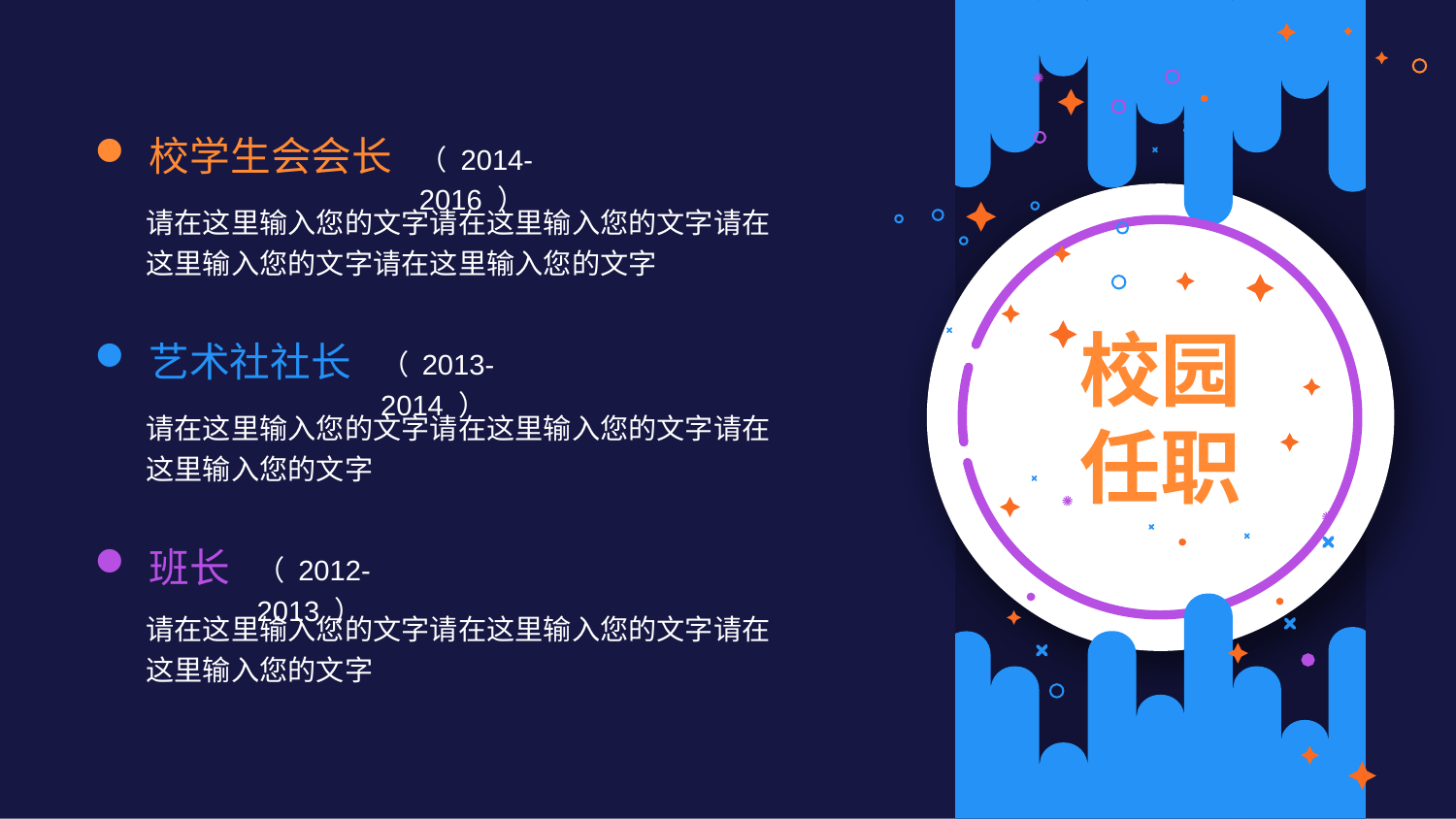

校学生会会长
（ 2014-2016 ）
请在这里输入您的文字请在这里输入您的文字请在这里输入您的文字请在这里输入您的文字
艺术社社长
（ 2013-2014 ）
请在这里输入您的文字请在这里输入您的文字请在这里输入您的文字
班长
（ 2012-2013 ）
请在这里输入您的文字请在这里输入您的文字请在这里输入您的文字

校园任职